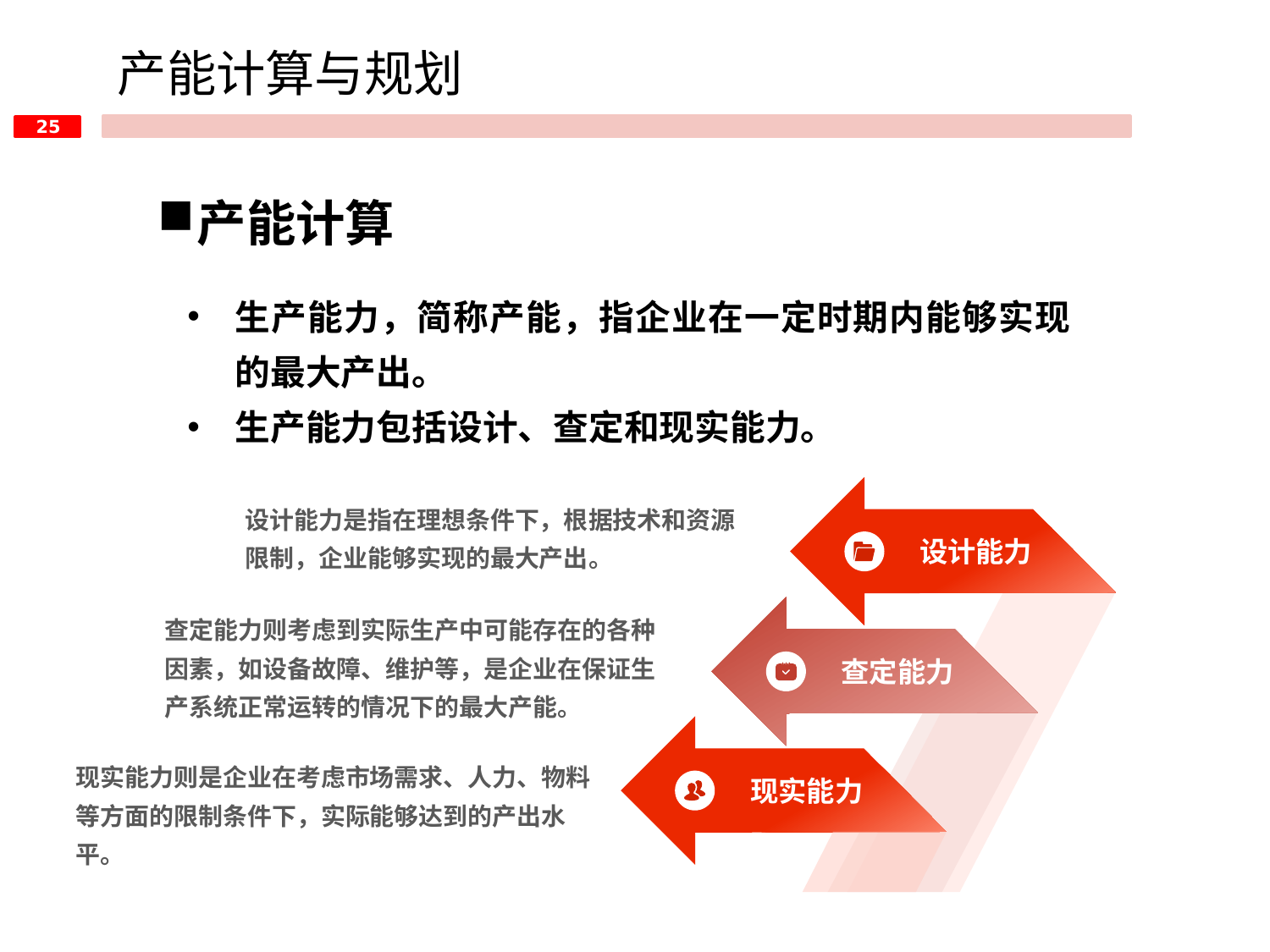

产能计算与规划

25
产能计算
生产能力，简称产能，指企业在一定时期内能够实现的最大产出。
生产能力包括设计、查定和现实能力。
设计能力
设计能力是指在理想条件下，根据技术和资源限制，企业能够实现的最大产出。

查定能力
查定能力则考虑到实际生产中可能存在的各种因素，如设备故障、维护等，是企业在保证生产系统正常运转的情况下的最大产能。

现实能力
现实能力则是企业在考虑市场需求、人力、物料等方面的限制条件下，实际能够达到的产出水平。